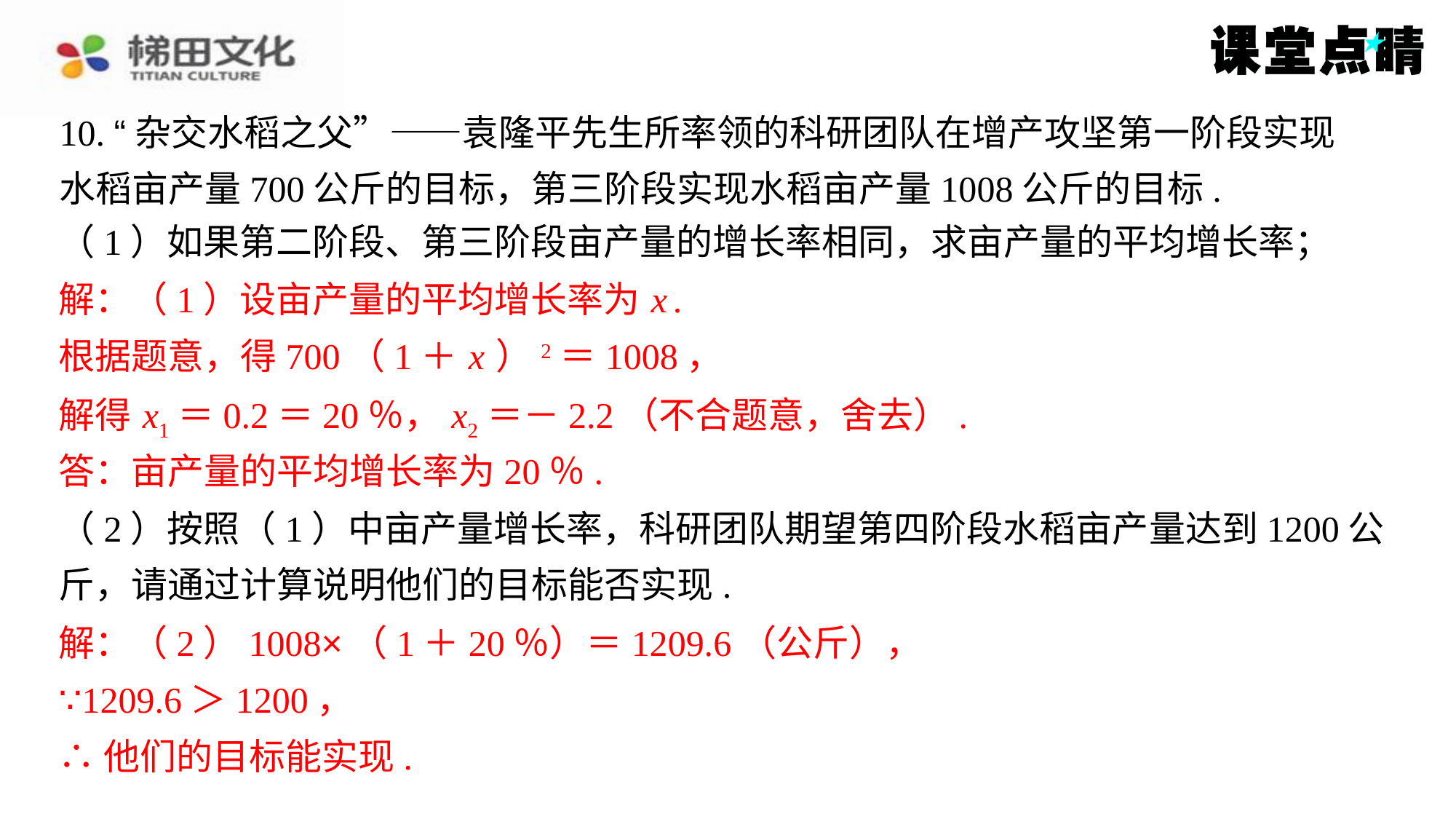

10. “杂交水稻之父”——袁隆平先生所率领的科研团队在增产攻坚第一阶段实现
水稻亩产量700公斤的目标，第三阶段实现水稻亩产量1008公斤的目标.
（1）如果第二阶段、第三阶段亩产量的增长率相同，求亩产量的平均增长率；
解：（1）设亩产量的平均增长率为 x .
解：（1）设亩产量的平均增长率为 x .
根据题意，得700（1＋ x ）2＝1008，
根据题意，得700（1＋ x ）2＝1008，
解得 x1＝0.2＝20％， x2＝－2.2（不合题意，舍去）.
解得 x1＝0.2＝20％， x2＝－2.2（不合题意，舍去）.
答：亩产量的平均增长率为20％.
答：亩产量的平均增长率为20％.
（2）按照（1）中亩产量增长率，科研团队期望第四阶段水稻亩产量达到1200公
斤，请通过计算说明他们的目标能否实现.
解：（2）1008×（1＋20％）＝1209.6（公斤），
解：（2）1008×（1＋20％）＝1209.6（公斤），
∵1209.6＞1200，
∴他们的目标能实现.
∵1209.6＞1200，
∴他们的目标能实现.